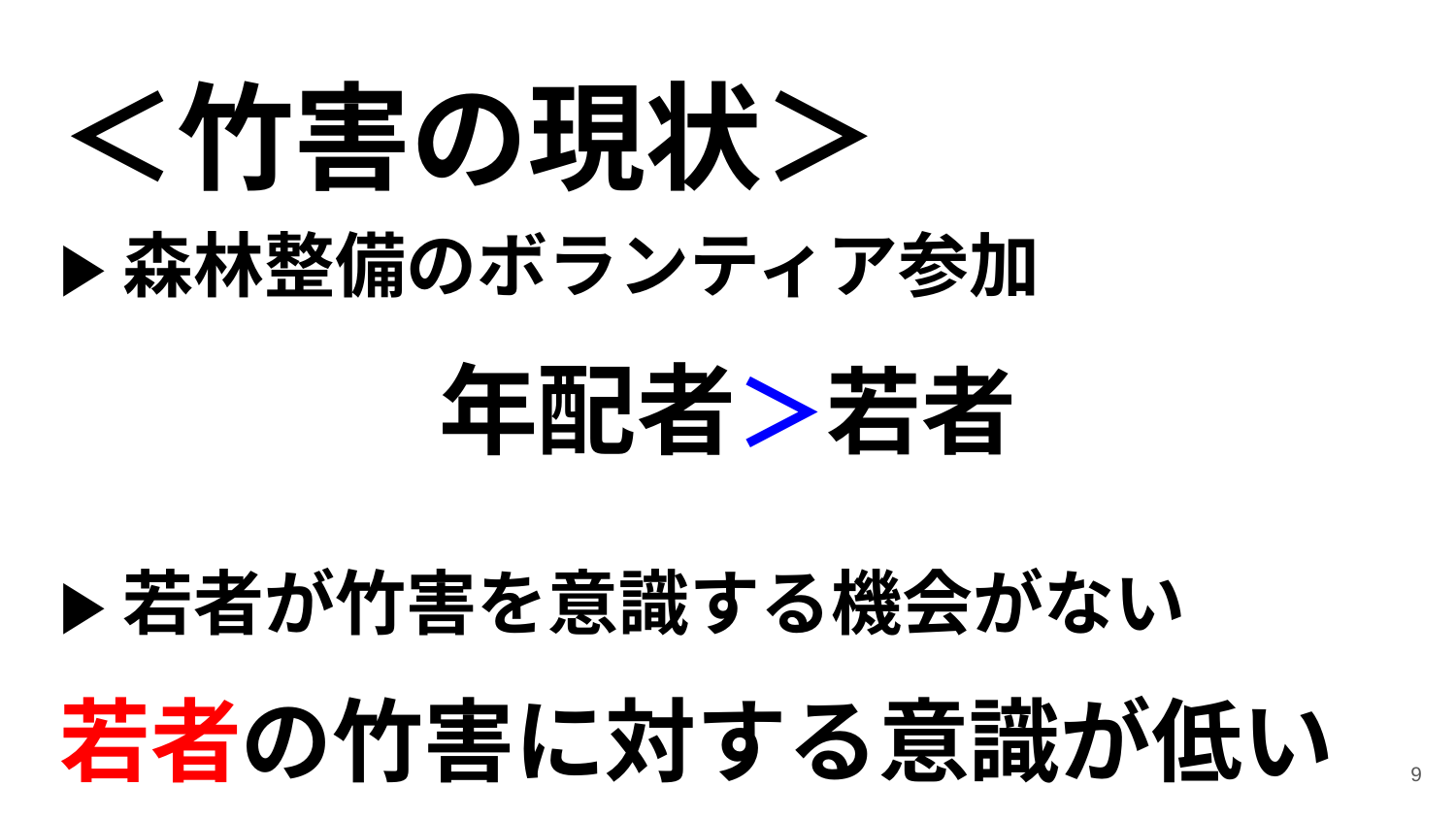

＜竹害の現状＞
▶︎森林整備のボランティア参加
年配者＞若者

▶︎若者が竹害を意識する機会がない
若者の竹害に対する意識が低い
9